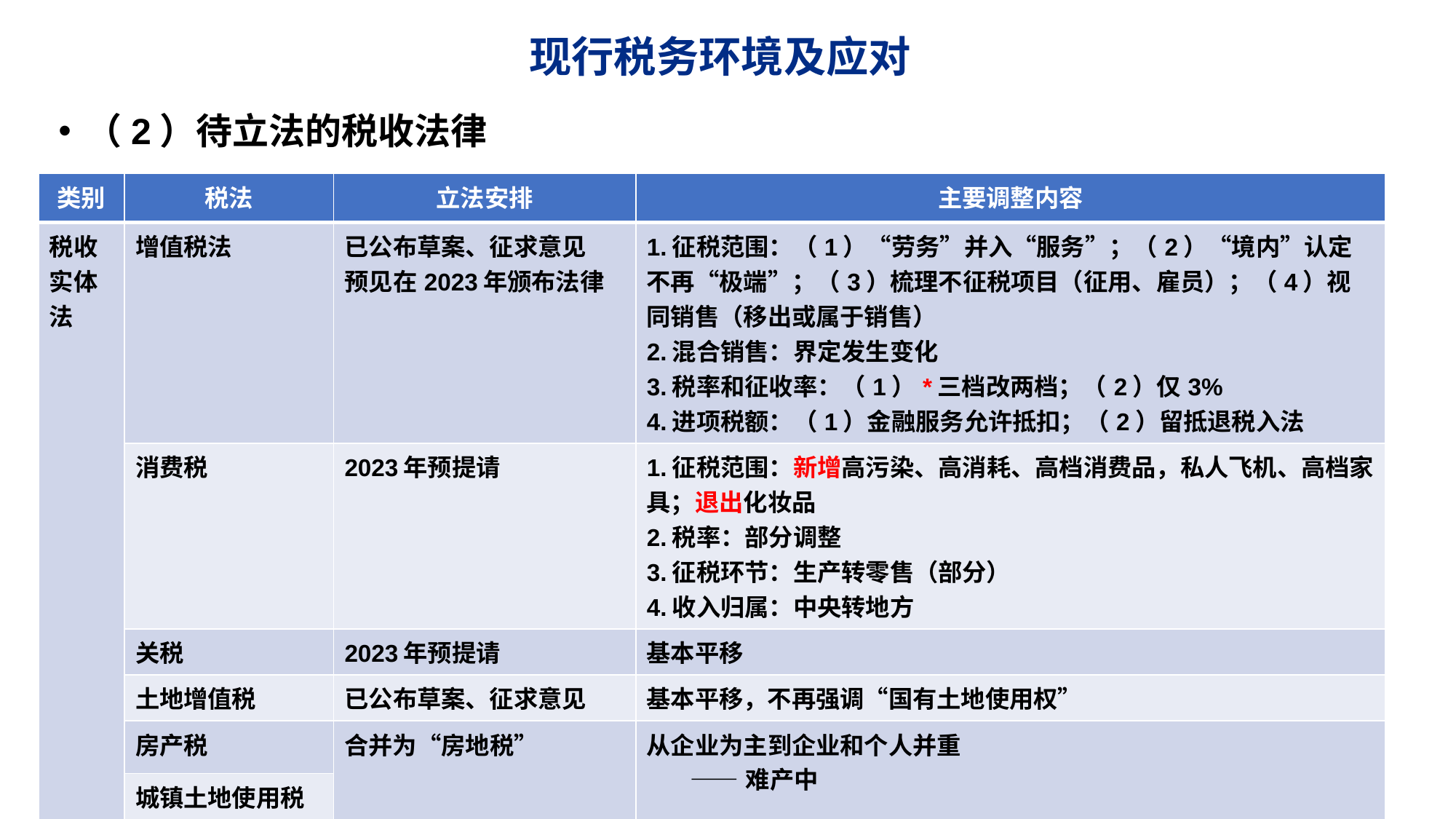

# 现行税务环境及应对
（2）待立法的税收法律
| 类别 | 税法 | 立法安排 | 主要调整内容 |
| --- | --- | --- | --- |
| 税收实体法 | 增值税法 | 已公布草案、征求意见 预见在2023年颁布法律 | 1.征税范围：（1）“劳务”并入“服务”；（2）“境内”认定不再“极端”；（3）梳理不征税项目（征用、雇员）；（4）视同销售（移出或属于销售） 2.混合销售：界定发生变化 3.税率和征收率：（1）\*三档改两档；（2）仅3% 4.进项税额：（1）金融服务允许抵扣；（2）留抵退税入法 |
|  | 消费税 | 2023年预提请 | 1.征税范围：新增高污染、高消耗、高档消费品，私人飞机、高档家具；退出化妆品 2.税率：部分调整 3.征税环节：生产转零售（部分） 4.收入归属：中央转地方 |
|  | 关税 | 2023年预提请 | 基本平移 |
|  | 土地增值税 | 已公布草案、征求意见 | 基本平移，不再强调“国有土地使用权” |
|  | 房产税 | 合并为“房地税” | 从企业为主到企业和个人并重 ——难产中 |
|  | 城镇土地使用税 |  |  |